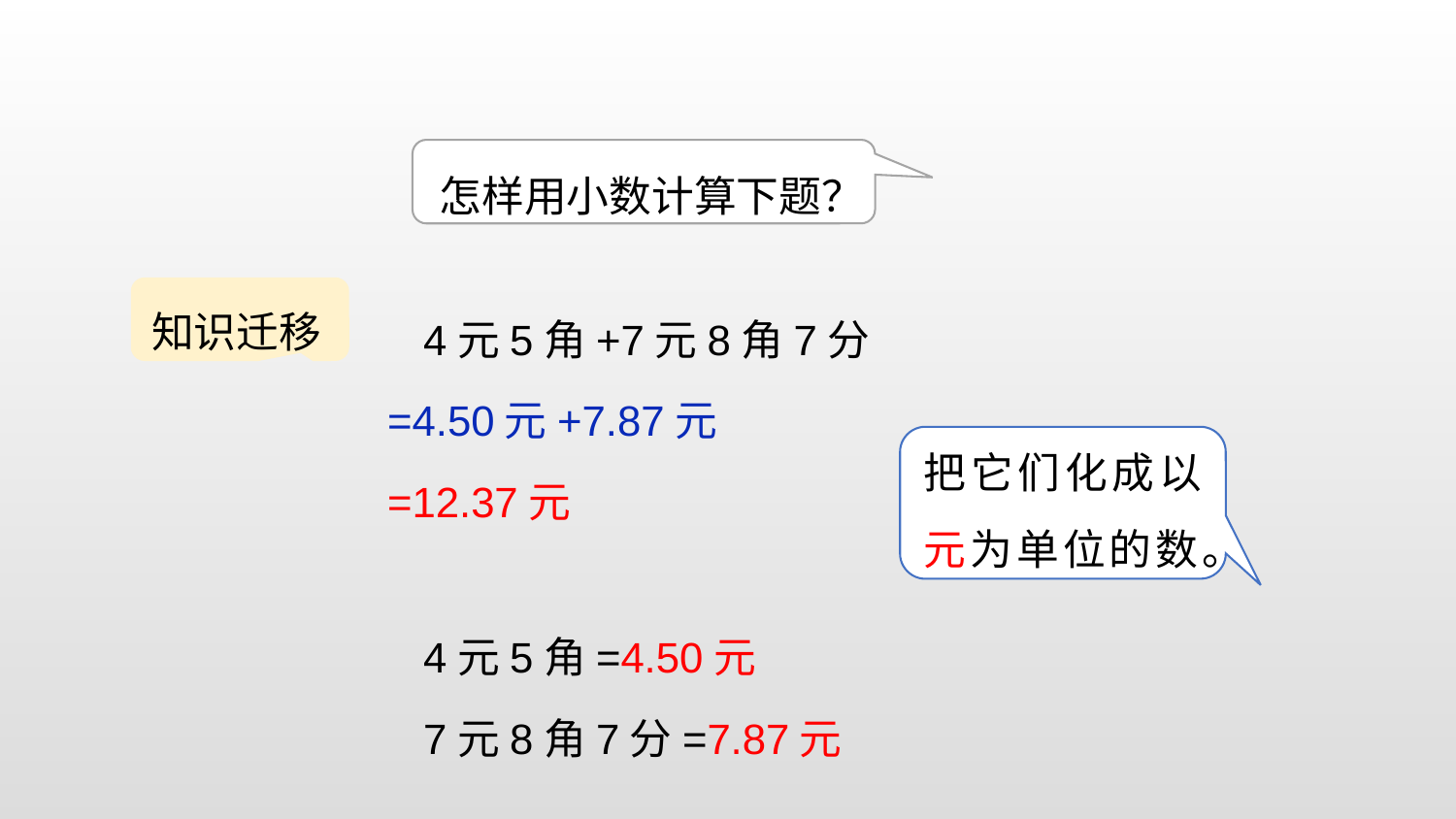

怎样用小数计算下题？

知识迁移

4元5角+7元8角7分
=4.50元+7.87元
=12.37元
把它们化成以元为单位的数。

4元5角=4.50元
7元8角7分=7.87元